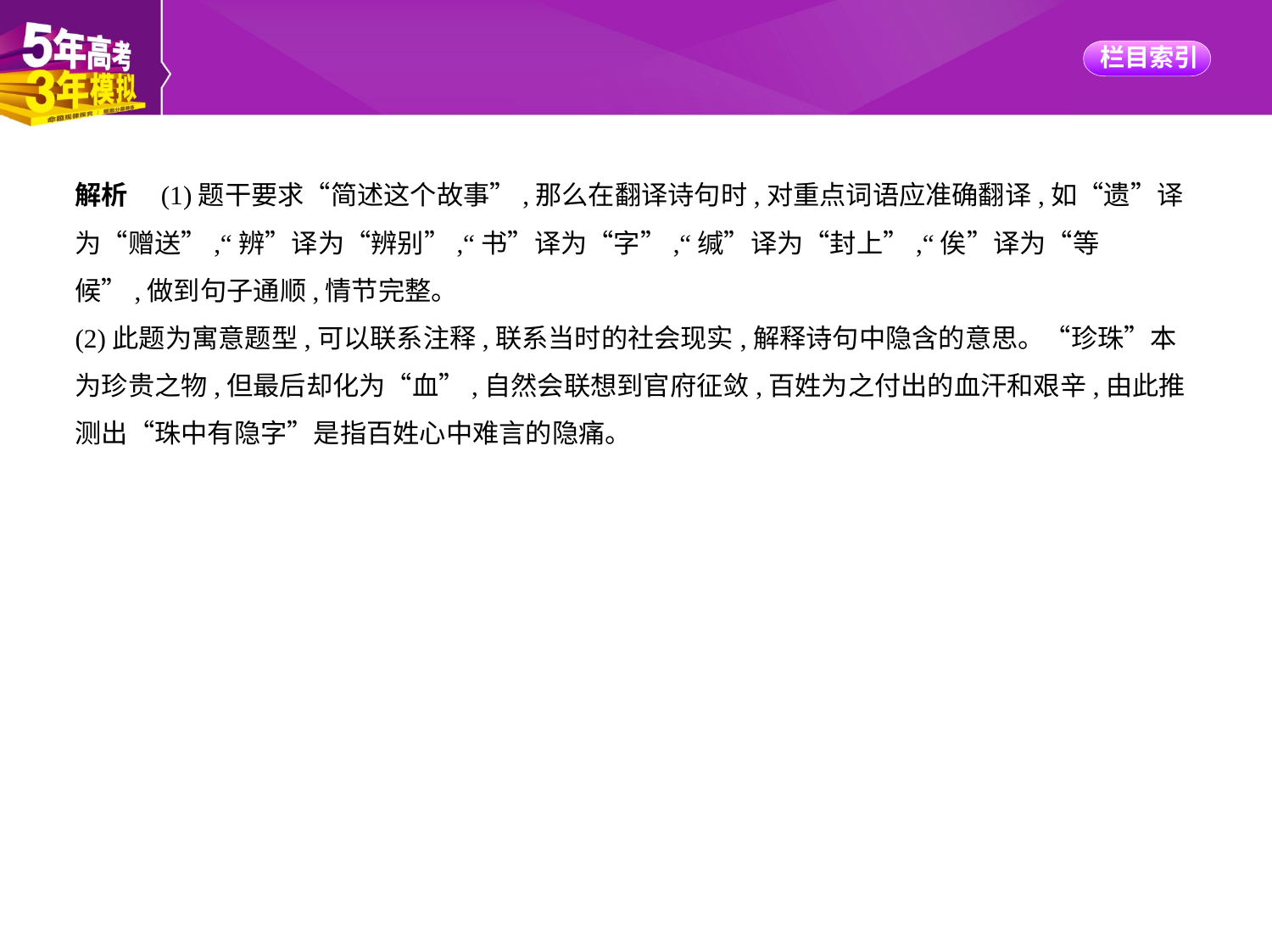

解析　(1)题干要求“简述这个故事”,那么在翻译诗句时,对重点词语应准确翻译,如“遗”译
为“赠送”,“辨”译为“辨别”,“书”译为“字”,“缄”译为“封上”,“俟”译为“等
候”,做到句子通顺,情节完整。
(2)此题为寓意题型,可以联系注释,联系当时的社会现实,解释诗句中隐含的意思。“珍珠”本
为珍贵之物,但最后却化为“血”,自然会联想到官府征敛,百姓为之付出的血汗和艰辛,由此推
测出“珠中有隐字”是指百姓心中难言的隐痛。